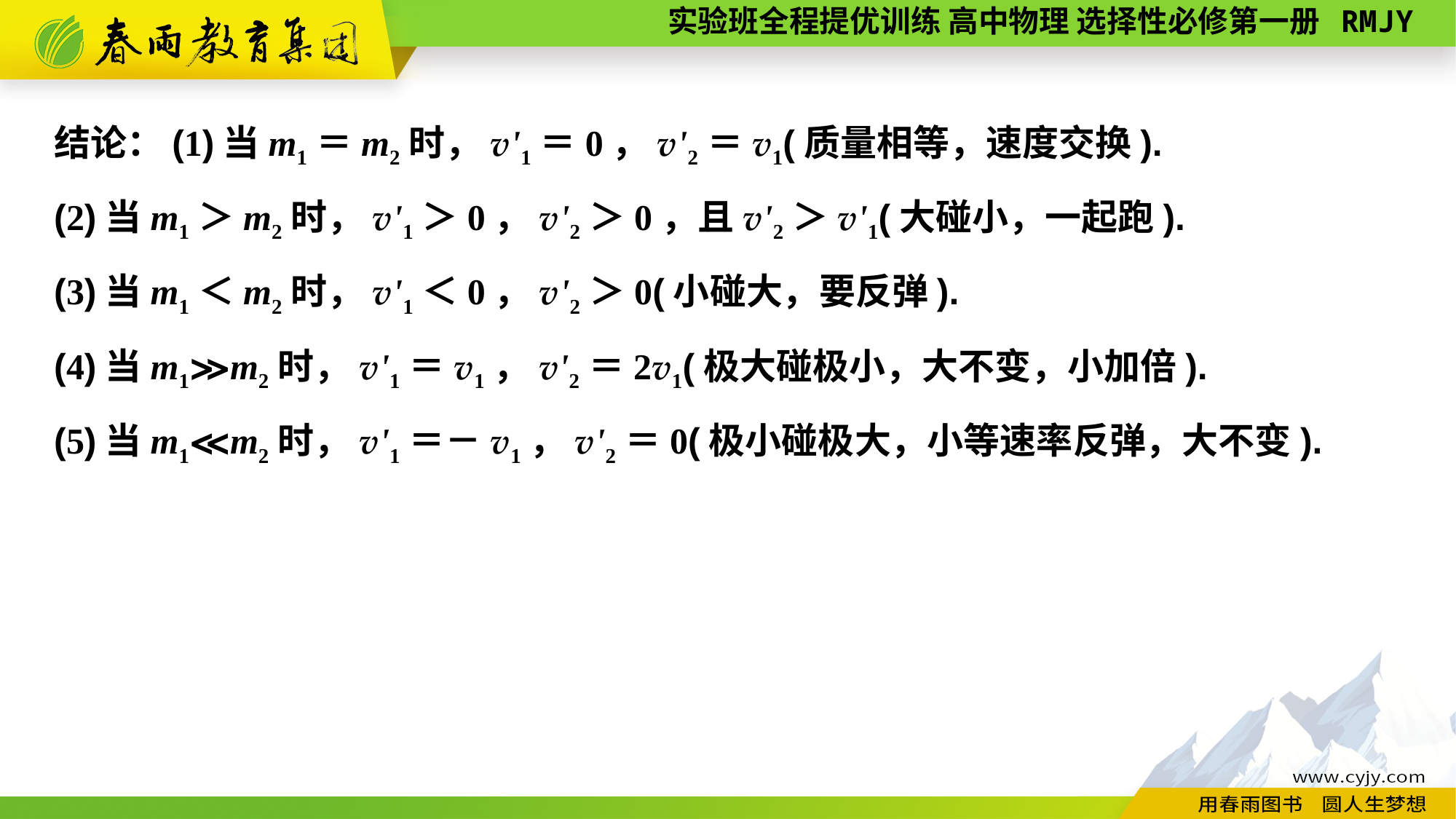

结论：(1)当m1＝m2时，v'1＝0，v'2＝v1(质量相等，速度交换).
(2)当m1＞m2时，v'1＞0，v'2＞0，且v'2＞v'1(大碰小，一起跑).
(3)当m1＜m2时，v'1＜0，v'2＞0(小碰大，要反弹).
(4)当m1≫m2时，v'1＝v1，v'2＝2v1(极大碰极小，大不变，小加倍).
(5)当m1≪m2时，v'1＝－v1，v'2＝0(极小碰极大，小等速率反弹，大不变).